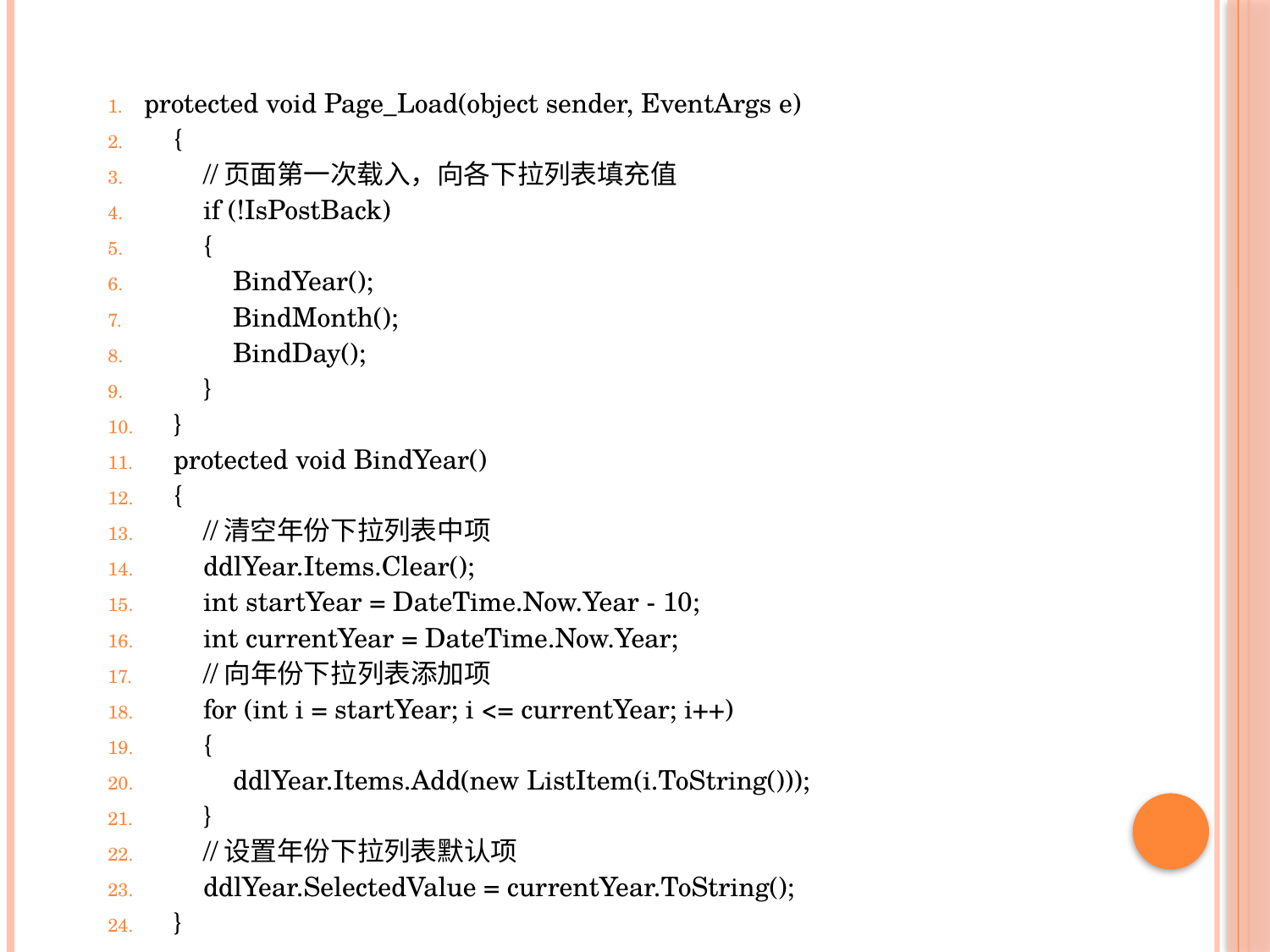

#
protected void Page_Load(object sender, EventArgs e)
    {
        //页面第一次载入，向各下拉列表填充值
        if (!IsPostBack)
        {
            BindYear();
            BindMonth();
            BindDay();
        }
    }
    protected void BindYear()
    {
        //清空年份下拉列表中项
        ddlYear.Items.Clear();
        int startYear = DateTime.Now.Year - 10;
        int currentYear = DateTime.Now.Year;
        //向年份下拉列表添加项
        for (int i = startYear; i <= currentYear; i++)
        {
            ddlYear.Items.Add(new ListItem(i.ToString()));
        }
        //设置年份下拉列表默认项
        ddlYear.SelectedValue = currentYear.ToString();
    }
31